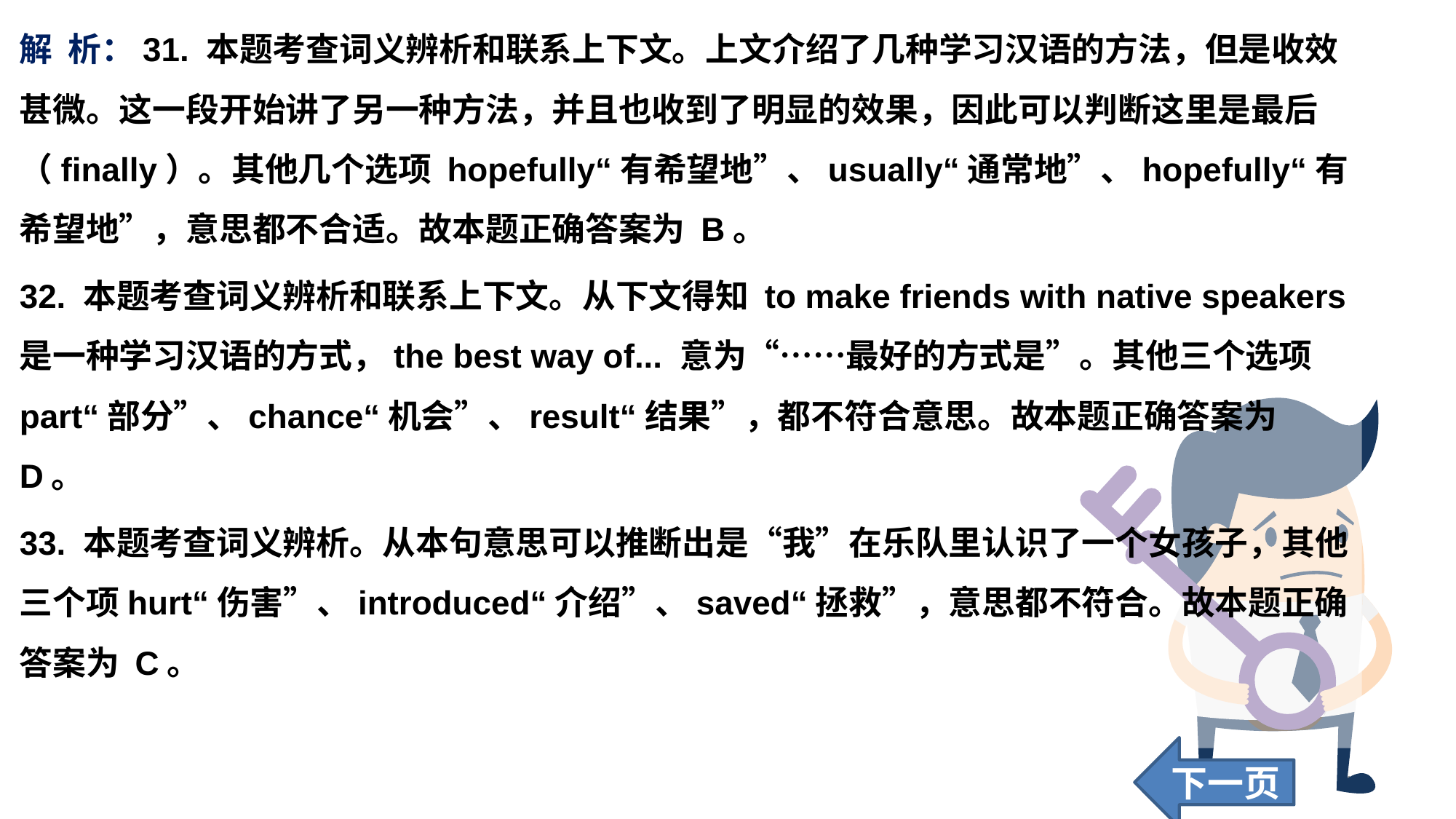

解  析：31. 本题考查词义辨析和联系上下文。上文介绍了几种学习汉语的方法，但是收效甚微。这一段开始讲了另一种方法，并且也收到了明显的效果，因此可以判断这里是最后（finally）。其他几个选项 hopefully“有希望地”、usually“通常地”、hopefully“有希望地”，意思都不合适。故本题正确答案为 B。
32. 本题考查词义辨析和联系上下文。从下文得知 to make friends with native speakers 是一种学习汉语的方式，the best way of... 意为“……最好的方式是”。其他三个选项 part“部分”、chance“机会”、result“结果”，都不符合意思。故本题正确答案为 D。
33. 本题考查词义辨析。从本句意思可以推断出是“我”在乐队里认识了一个女孩子，其他三个项hurt“伤害”、introduced“介绍”、saved“拯救”，意思都不符合。故本题正确答案为 C。

下一页
106